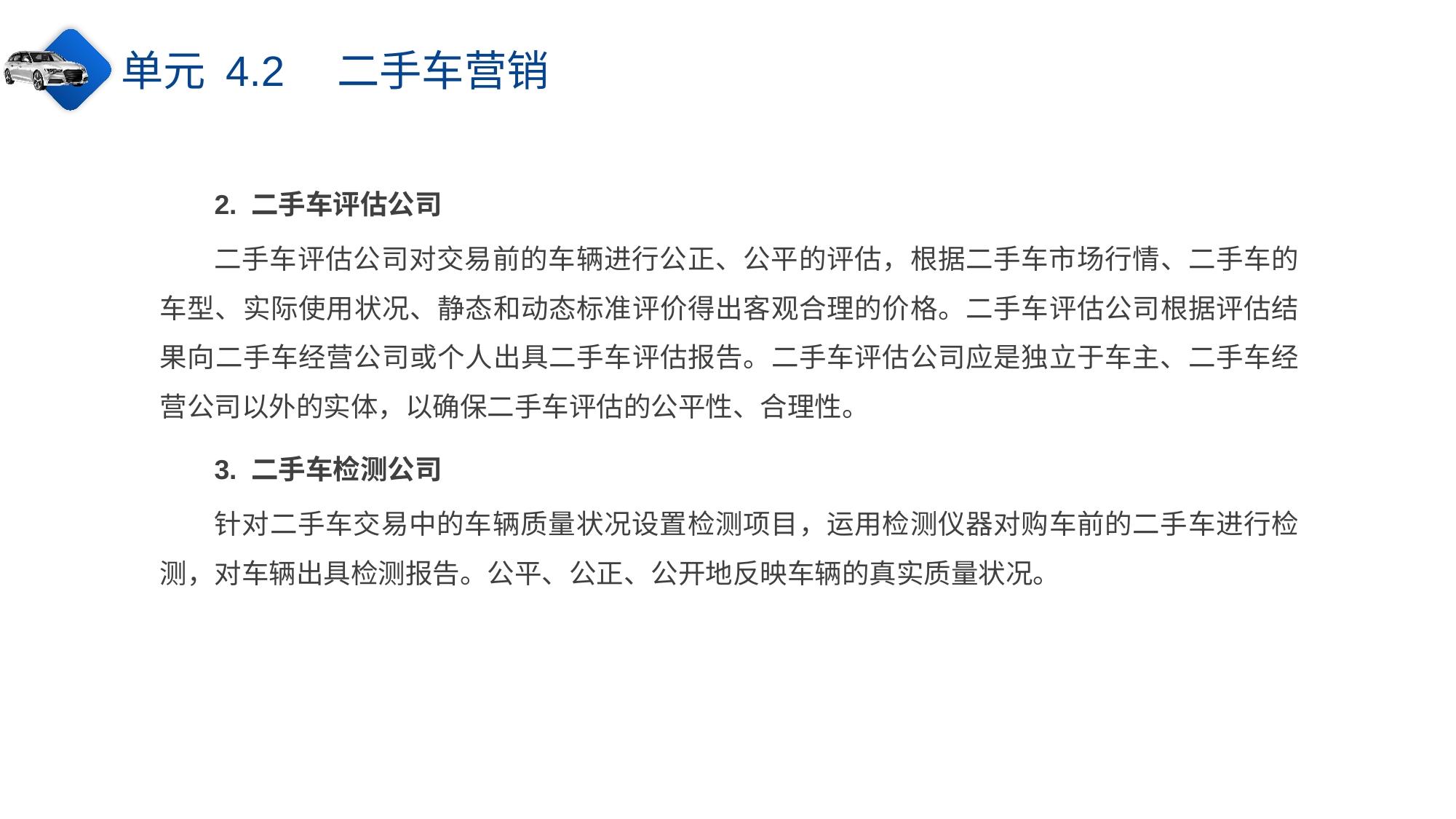

单元 4.2　二手车营销
2. 二手车评估公司
二手车评估公司对交易前的车辆进行公正、公平的评估，根据二手车市场行情、二手车的车型、实际使用状况、静态和动态标准评价得出客观合理的价格。二手车评估公司根据评估结果向二手车经营公司或个人出具二手车评估报告。二手车评估公司应是独立于车主、二手车经营公司以外的实体，以确保二手车评估的公平性、合理性。
3. 二手车检测公司
针对二手车交易中的车辆质量状况设置检测项目，运用检测仪器对购车前的二手车进行检测，对车辆出具检测报告。公平、公正、公开地反映车辆的真实质量状况。